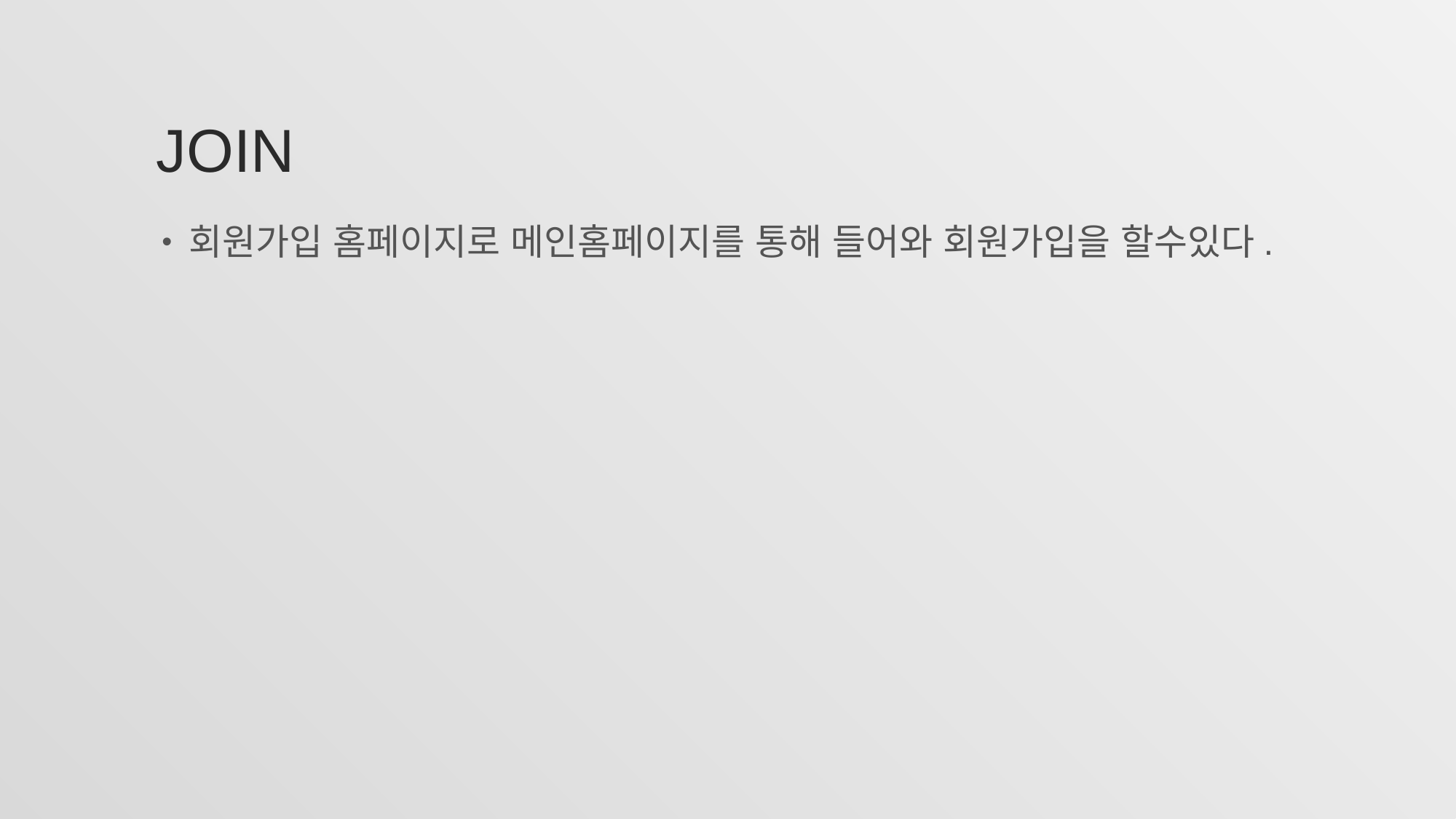

# JOIN
회원가입 홈페이지로 메인홈페이지를 통해 들어와 회원가입을 할수있다.